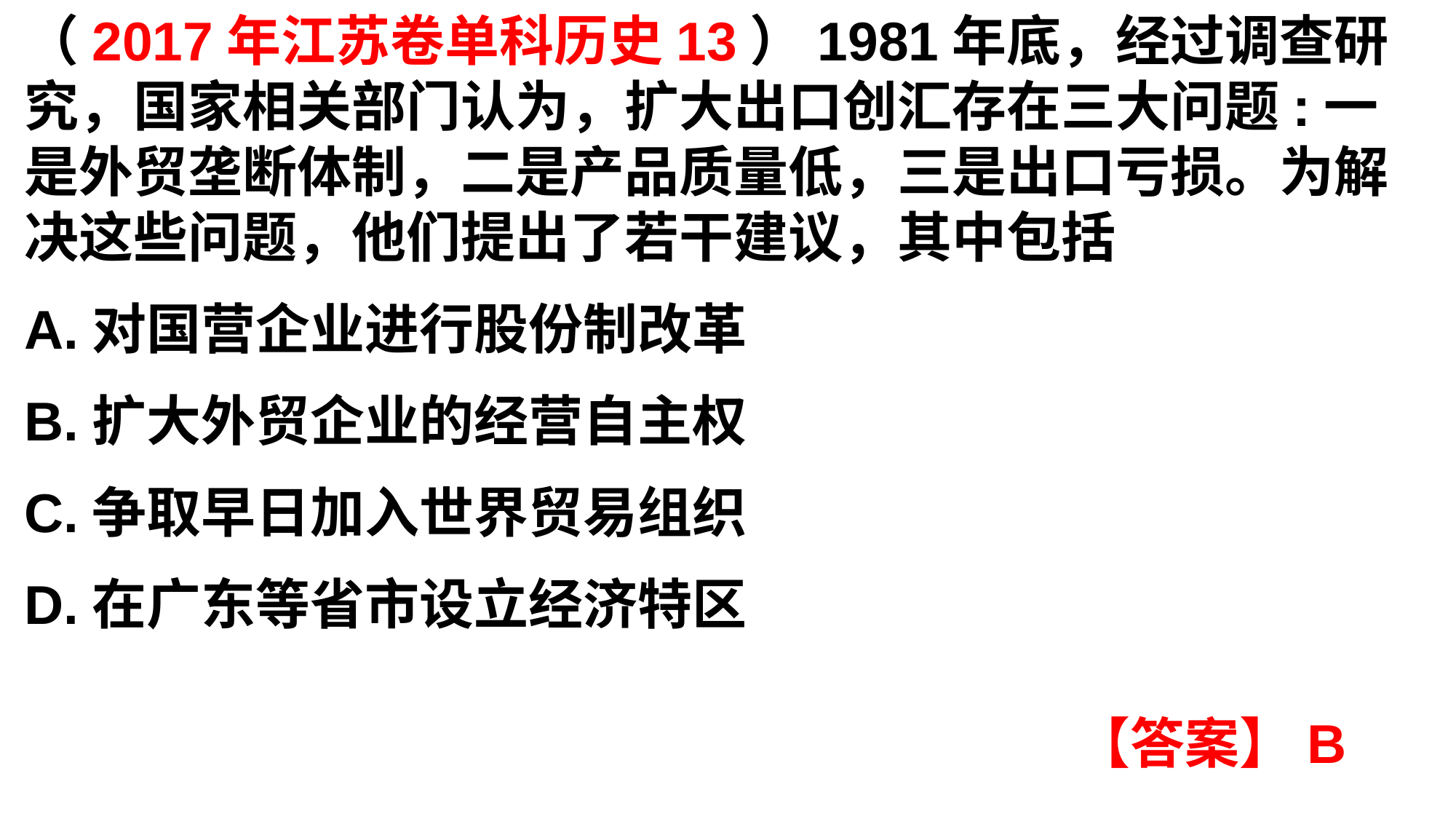

（2017年江苏卷单科历史13）1981年底，经过调查研究，国家相关部门认为，扩大出口创汇存在三大问题:一是外贸垄断体制，二是产品质量低，三是出口亏损。为解决这些问题，他们提出了若干建议，其中包括A.对国营企业进行股份制改革
B.扩大外贸企业的经营自主权C.争取早日加入世界贸易组织
D.在广东等省市设立经济特区

【答案】B